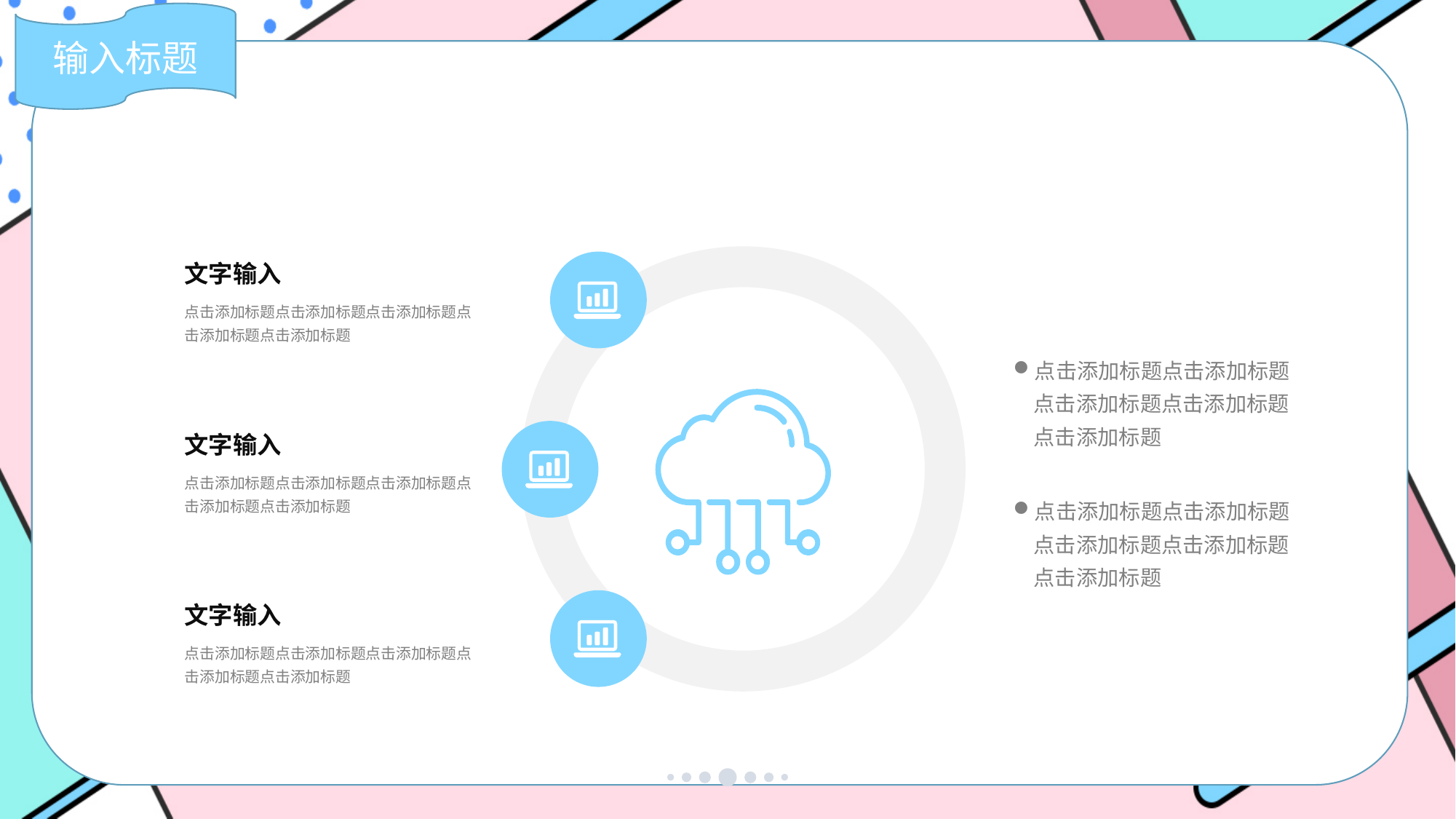

输入标题

文字输入
点击添加标题点击添加标题点击添加标题点击添加标题点击添加标题
点击添加标题点击添加标题点击添加标题点击添加标题点击添加标题
点击添加标题点击添加标题点击添加标题点击添加标题点击添加标题
文字输入
点击添加标题点击添加标题点击添加标题点击添加标题点击添加标题
文字输入
点击添加标题点击添加标题点击添加标题点击添加标题点击添加标题